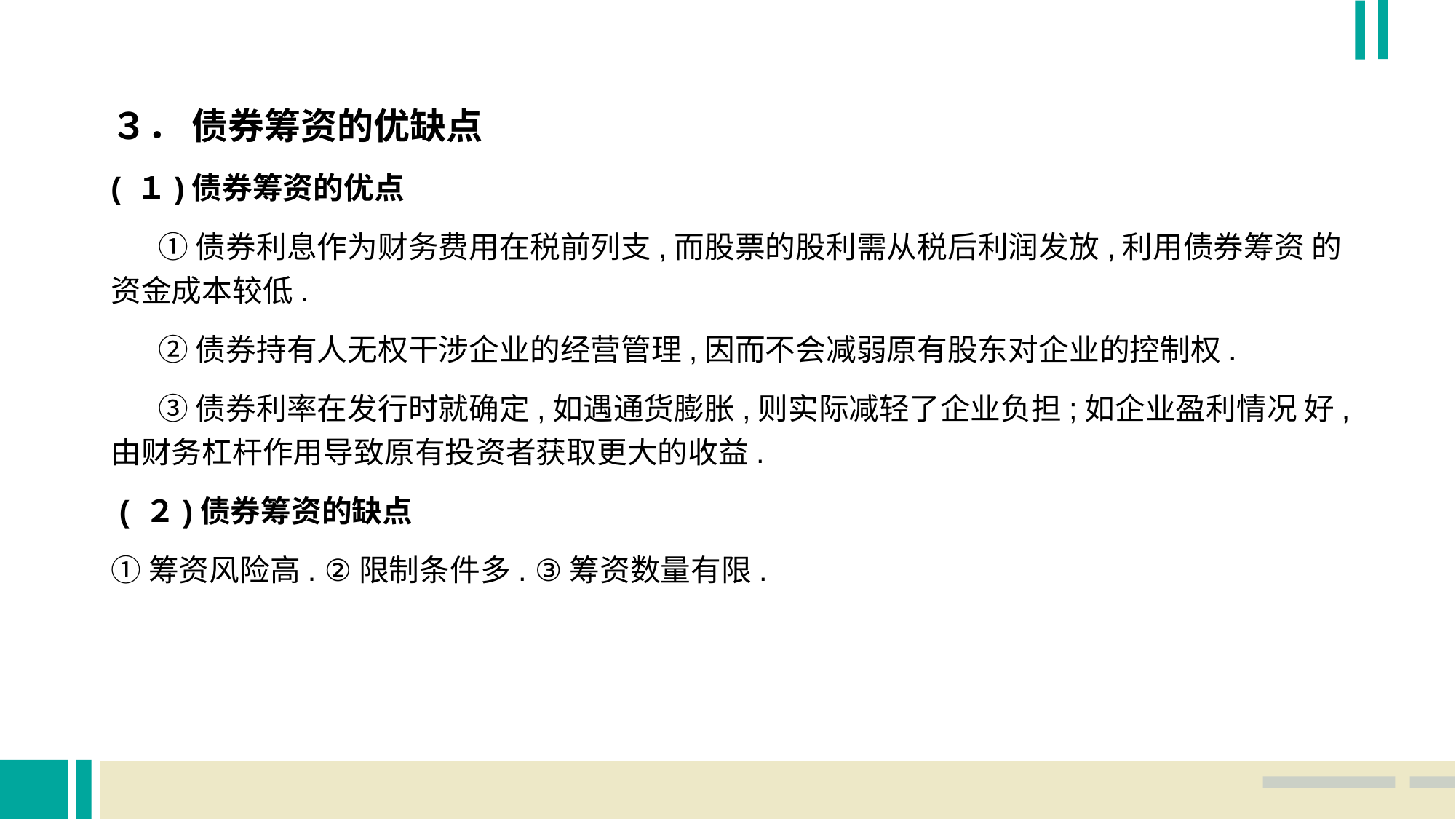

３． 债券筹资的优缺点
( １)债券筹资的优点
       ①债券利息作为财务费用在税前列支,而股票的股利需从税后利润发放,利用债券筹资 的资金成本较低.
       ②债券持有人无权干涉企业的经营管理,因而不会减弱原有股东对企业的控制权.
       ③债券利率在发行时就确定,如遇通货膨胀,则实际减轻了企业负担;如企业盈利情况 好,由财务杠杆作用导致原有投资者获取更大的收益.
 ( ２)债券筹资的缺点
①筹资风险高. ②限制条件多. ③筹资数量有限.